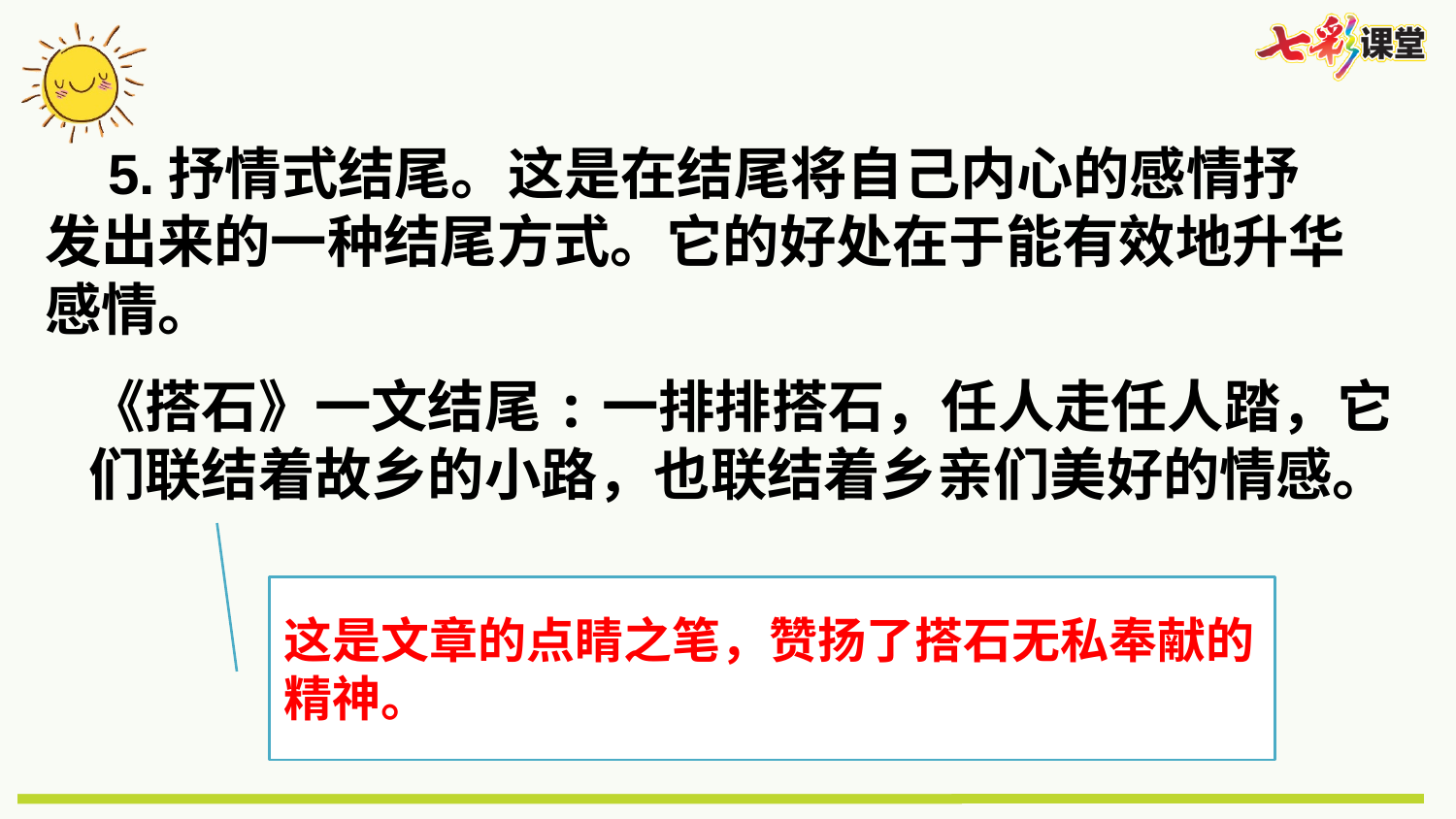

5.抒情式结尾。这是在结尾将自己内心的感情抒发出来的一种结尾方式。它的好处在于能有效地升华感情。
《搭石》一文结尾:一排排搭石，任人走任人踏，它们联结着故乡的小路，也联结着乡亲们美好的情感。
这是文章的点睛之笔，赞扬了搭石无私奉献的精神。